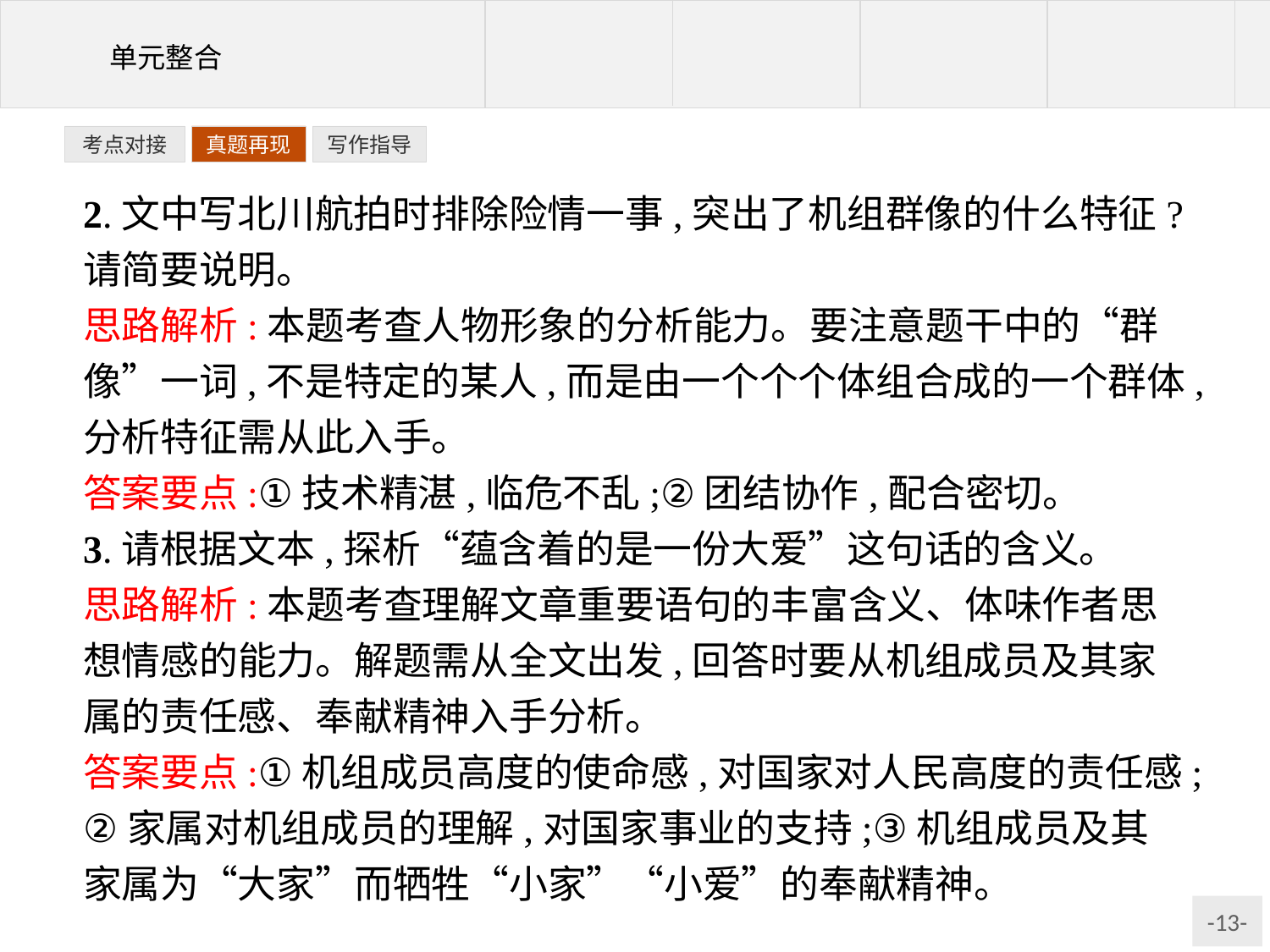

写作指导
考点对接
真题再现
2.文中写北川航拍时排除险情一事,突出了机组群像的什么特征?请简要说明。
思路解析:本题考查人物形象的分析能力。要注意题干中的“群像”一词,不是特定的某人,而是由一个个个体组合成的一个群体,分析特征需从此入手。
答案要点:①技术精湛,临危不乱;②团结协作,配合密切。
3.请根据文本,探析“蕴含着的是一份大爱”这句话的含义。
思路解析:本题考查理解文章重要语句的丰富含义、体味作者思想情感的能力。解题需从全文出发,回答时要从机组成员及其家属的责任感、奉献精神入手分析。
答案要点:①机组成员高度的使命感,对国家对人民高度的责任感;②家属对机组成员的理解,对国家事业的支持;③机组成员及其家属为“大家”而牺牲“小家”“小爱”的奉献精神。